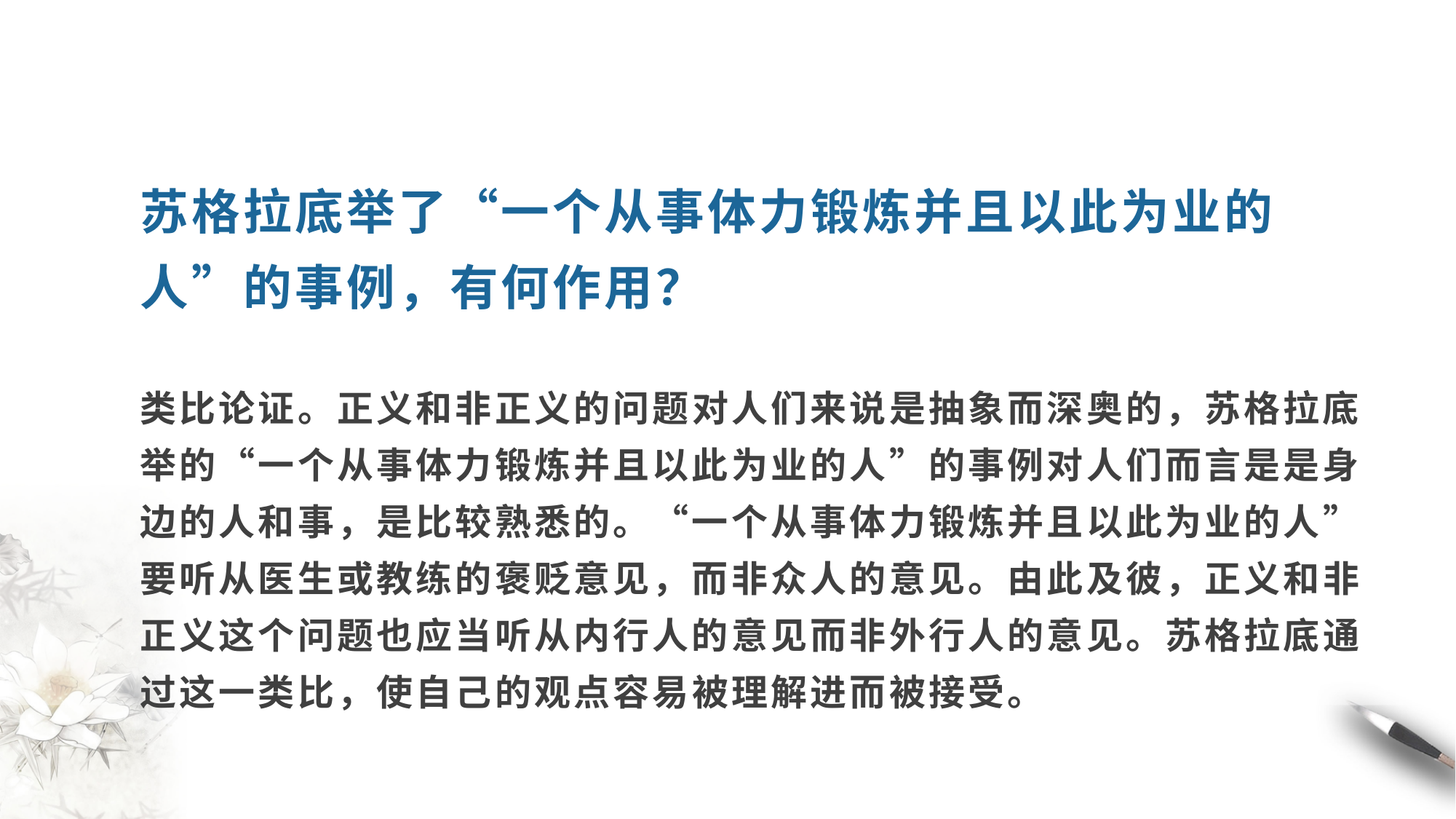

苏格拉底举了“一个从事体力锻炼并且以此为业的人”的事例，有何作用？
类比论证。正义和非正义的问题对人们来说是抽象而深奥的，苏格拉底举的“一个从事体力锻炼并且以此为业的人”的事例对人们而言是是身边的人和事，是比较熟悉的。“一个从事体力锻炼并且以此为业的人”要听从医生或教练的褒贬意见，而非众人的意见。由此及彼，正义和非正义这个问题也应当听从内行人的意见而非外行人的意见。苏格拉底通过这一类比，使自己的观点容易被理解进而被接受。